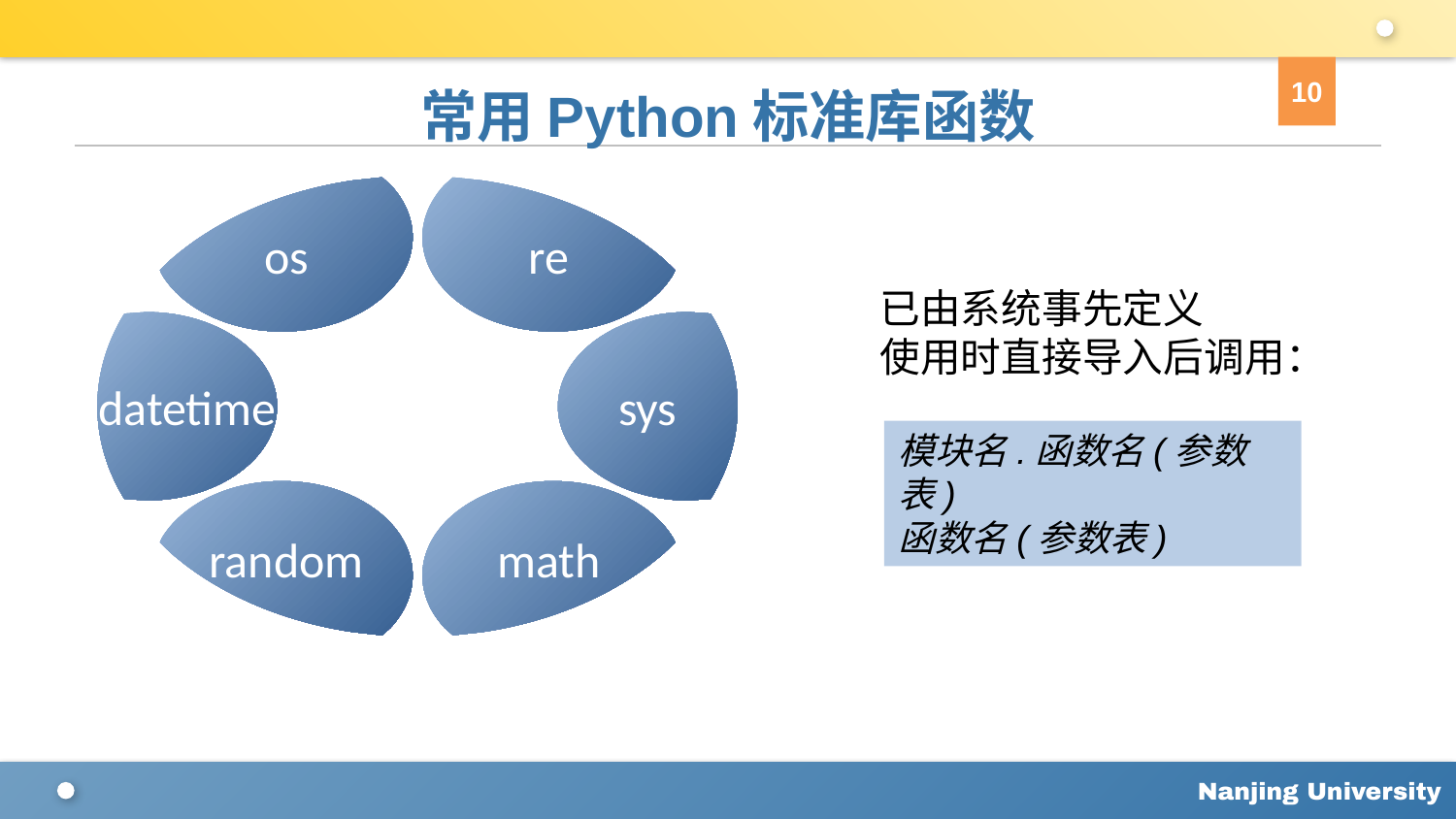

10
# 常用Python标准库函数
os
re
datetime
sys
random
math
已由系统事先定义
使用时直接导入后调用：
模块名.函数名(参数表)
函数名(参数表)